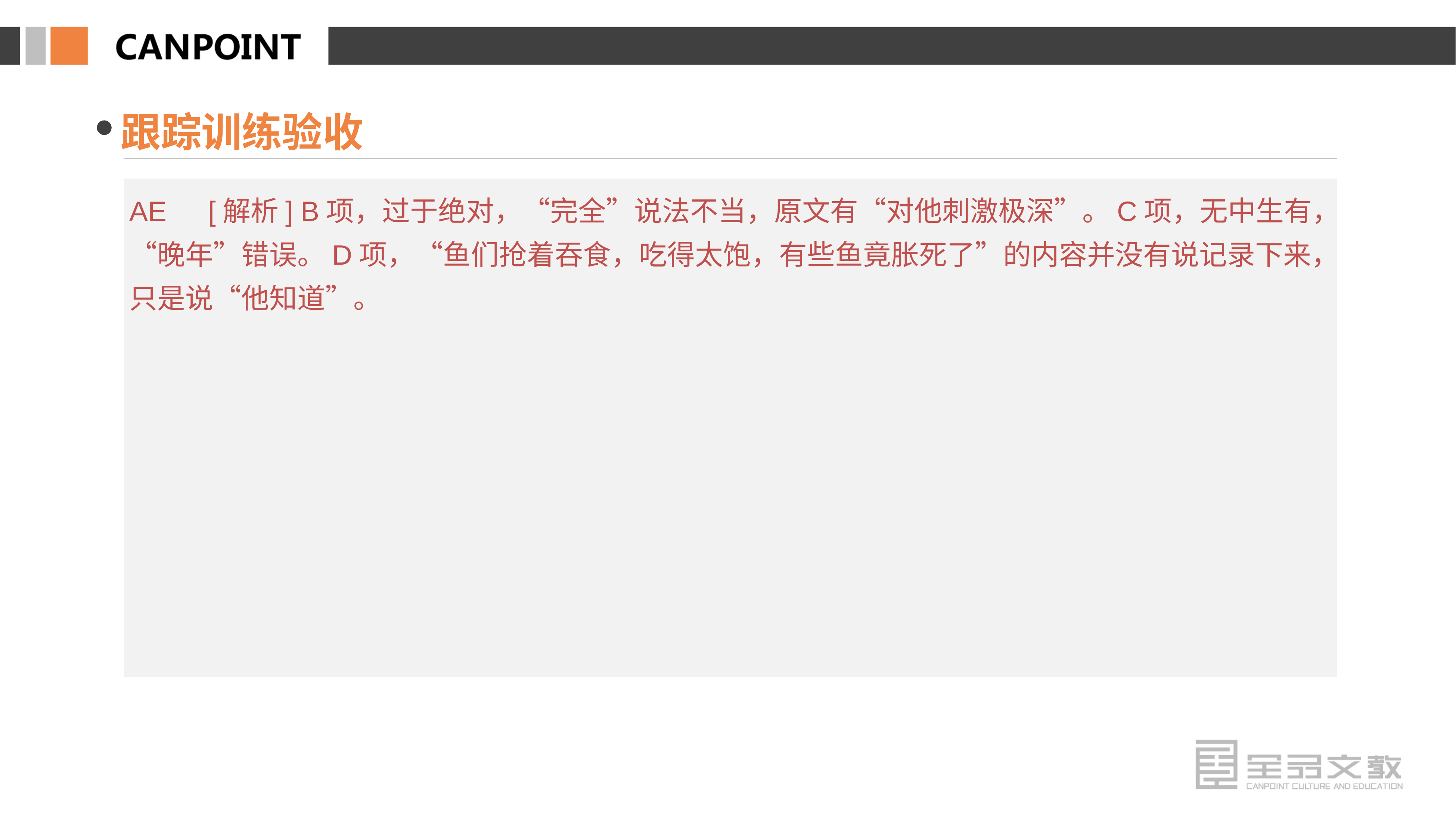

跟踪训练验收

AE　[解析] B项，过于绝对，“完全”说法不当，原文有“对他刺激极深”。C项，无中生有，“晚年”错误。D项，“鱼们抢着吞食，吃得太饱，有些鱼竟胀死了”的内容并没有说记录下来，只是说“他知道”。